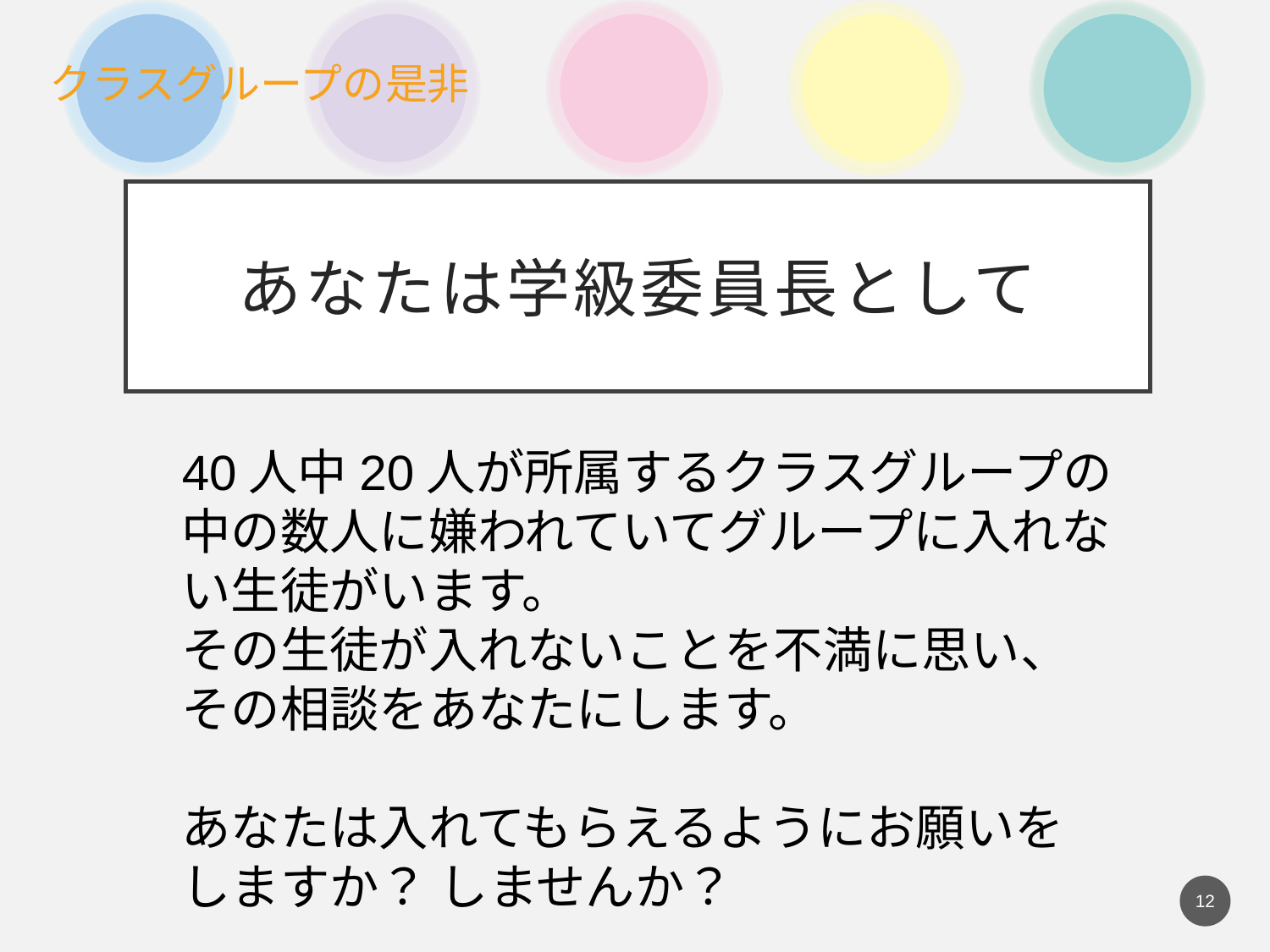

あなたは学級委員長として
40人中20人が所属するクラスグループの中の数人に嫌われていてグループに入れない生徒がいます。
その生徒が入れないことを不満に思い、その相談をあなたにします。

あなたは入れてもらえるようにお願いをしますか？ しませんか？
12